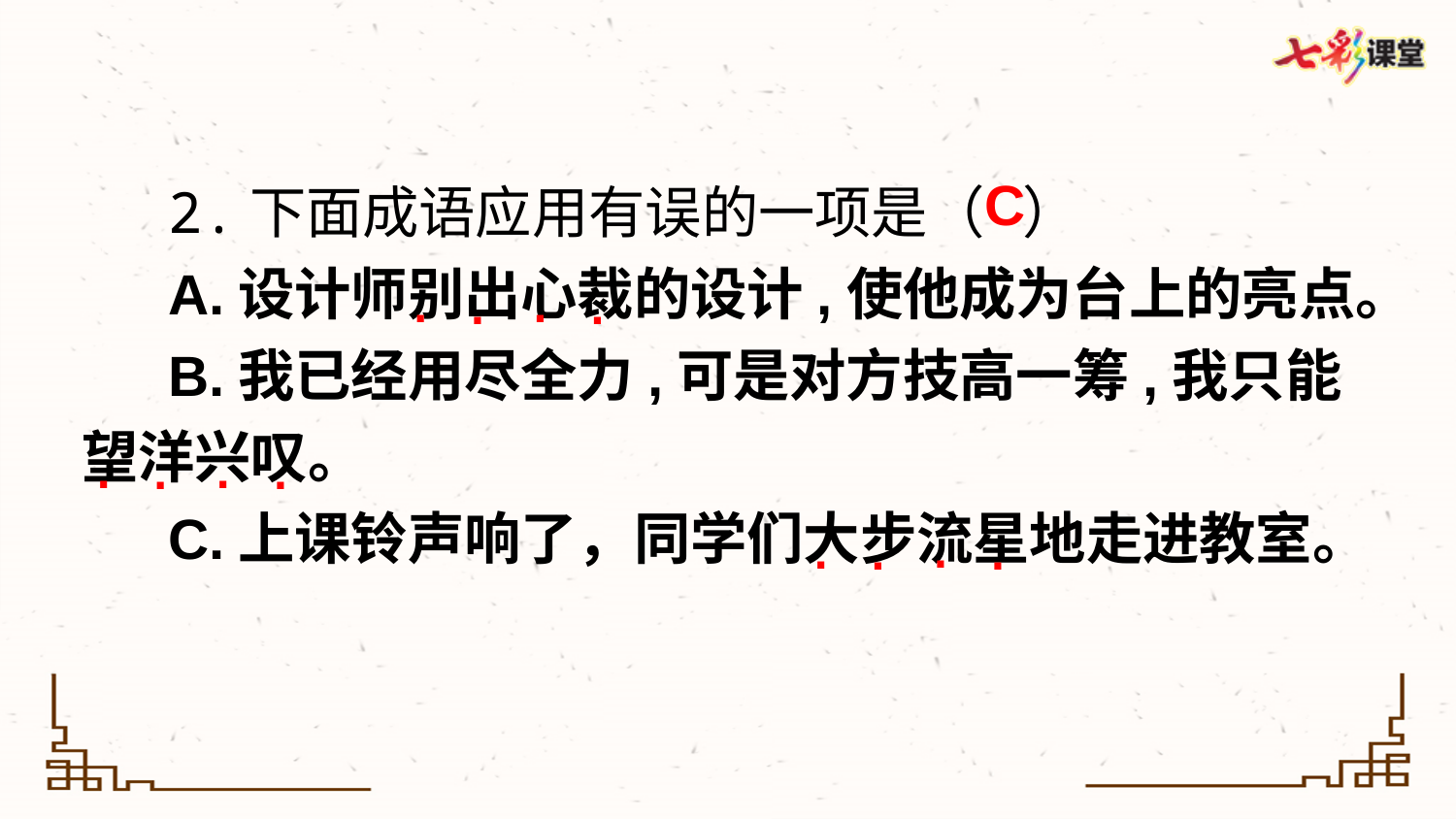

2.下面成语应用有误的一项是（   ）
A.设计师别出心裁的设计,使他成为台上的亮点。
B.我已经用尽全力,可是对方技高一筹,我只能望洋兴叹。
C.上课铃声响了，同学们大步流星地走进教室。
C
.
.
.
.
.
.
.
.
.
.
.
.